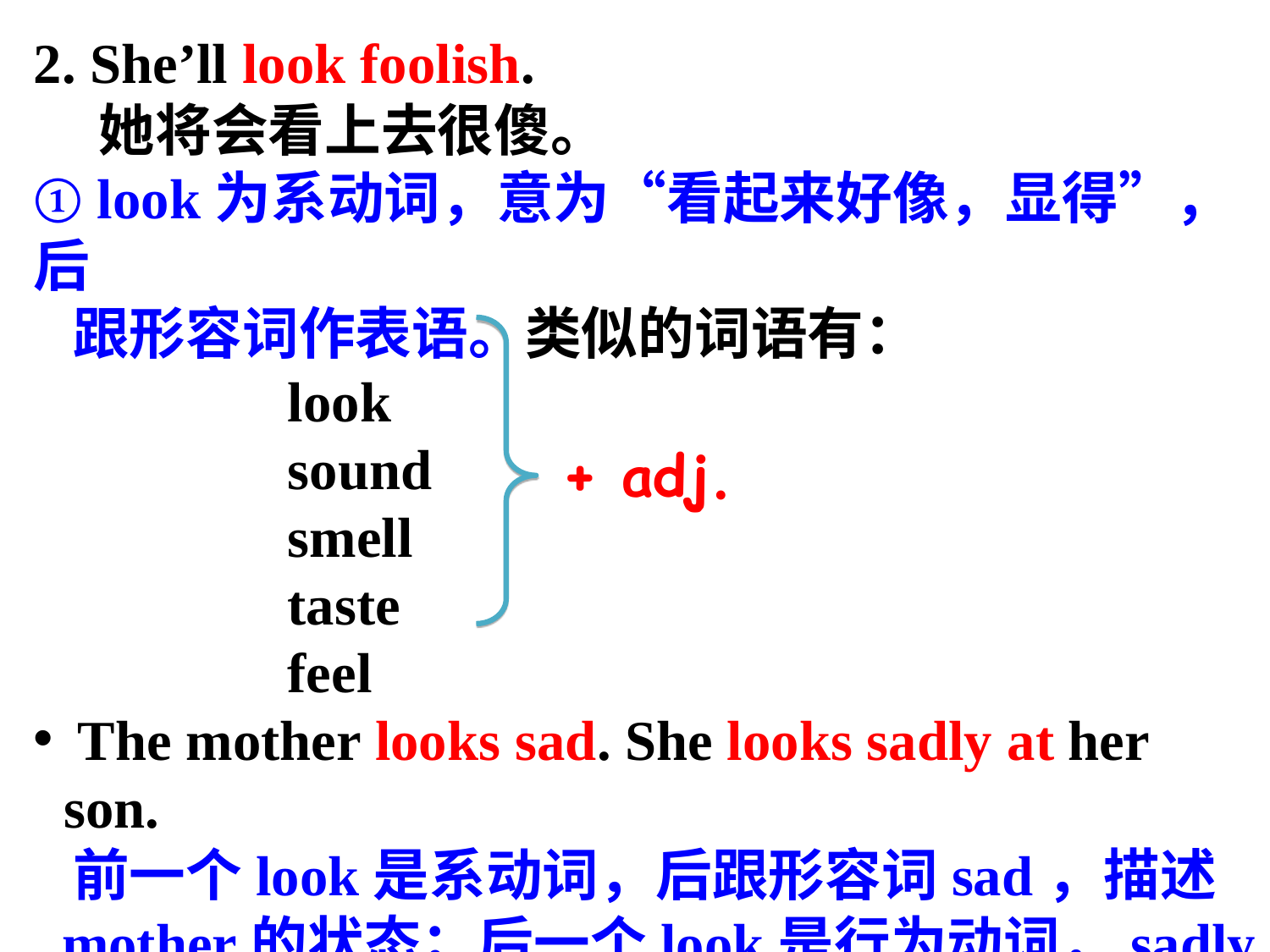

2. She’ll look foolish.
    她将会看上去很傻。
① look为系动词，意为“看起来好像，显得”，后
  跟形容词作表语。类似的词语有：
  		look
  		sound
  		smell
  		taste
  		feel
 The mother looks sad. She looks sadly at her son.
  前一个look是系动词，后跟形容词sad，描述
  mother的状态；后一个look是行为动词，sadly
  修饰look。

+ adj.